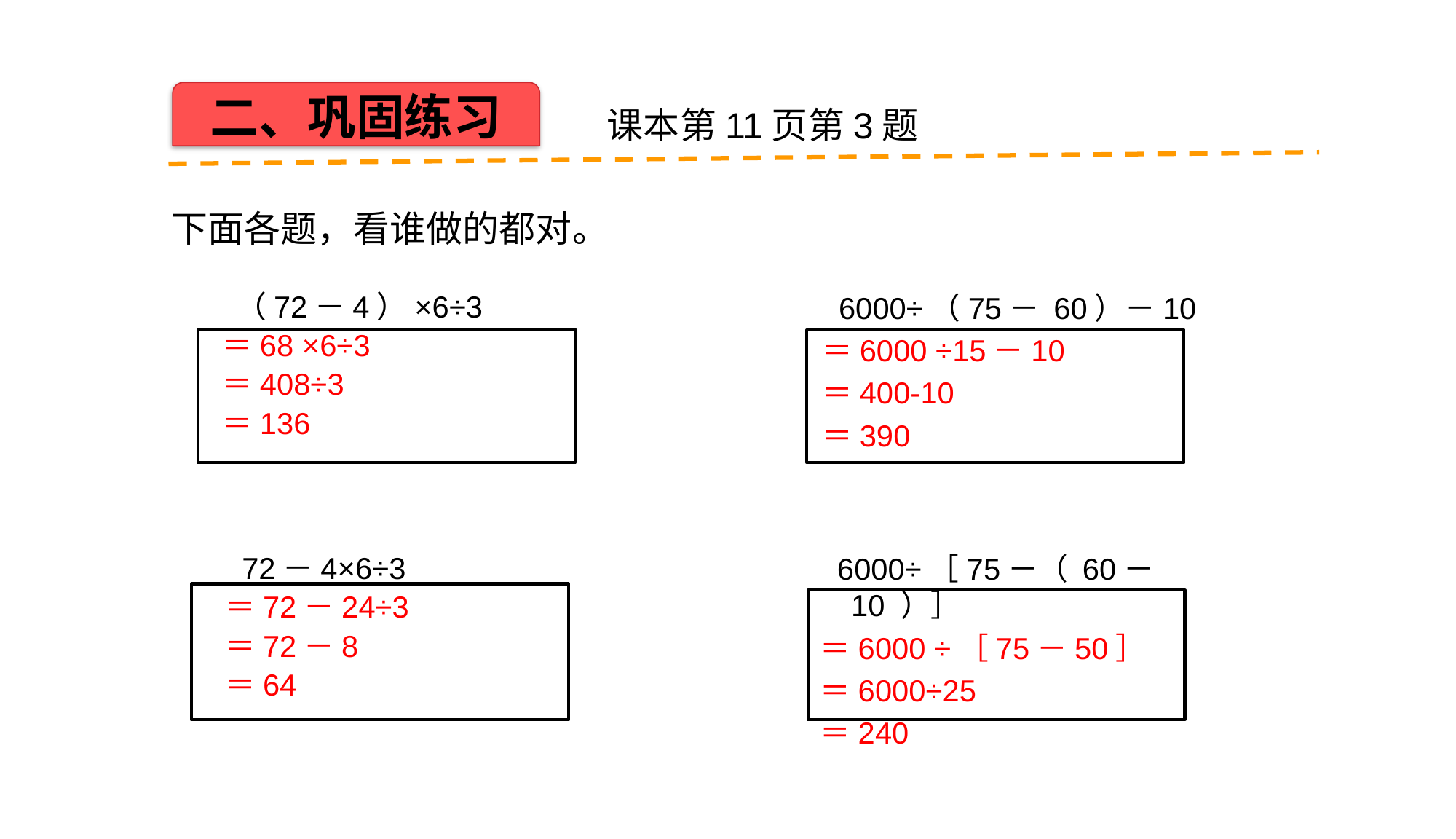

二、巩固练习
课本第11页第3题
下面各题，看谁做的都对。
  6000÷（75－ 60）－10
＝6000 ÷15－10
＝400-10
＝390
 （72－4）×6÷3
＝68 ×6÷3
＝408÷3
＝136

  6000÷［75－（ 60－10 ）］
＝6000 ÷［75－50］
＝6000÷25
＝240
  72－4×6÷3
＝72－24÷3
＝72－8
＝64